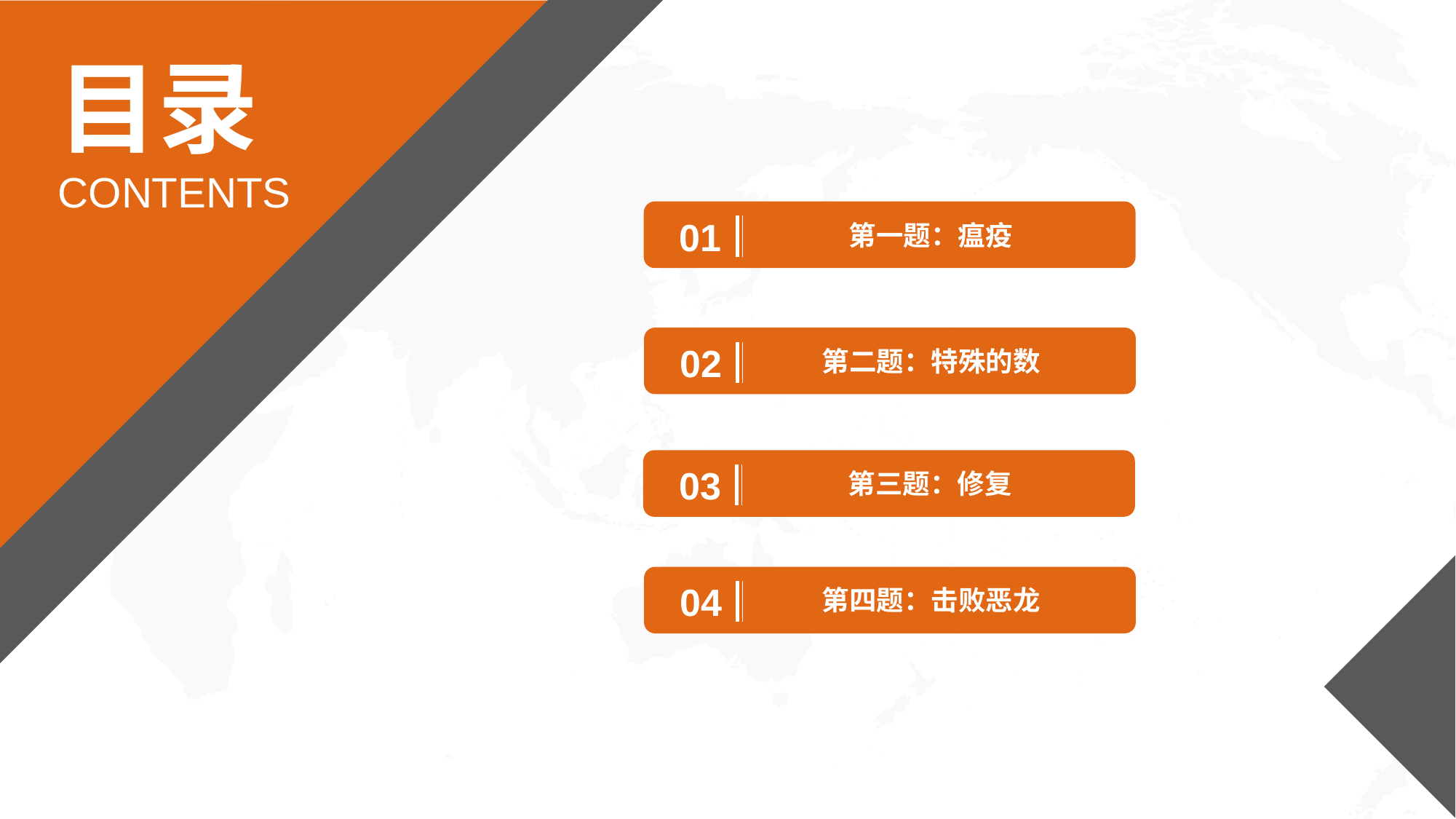

目录
CONTENTS

01
第一题：瘟疫

02
第二题：特殊的数

03
第三题：修复

04
第四题：击败恶龙